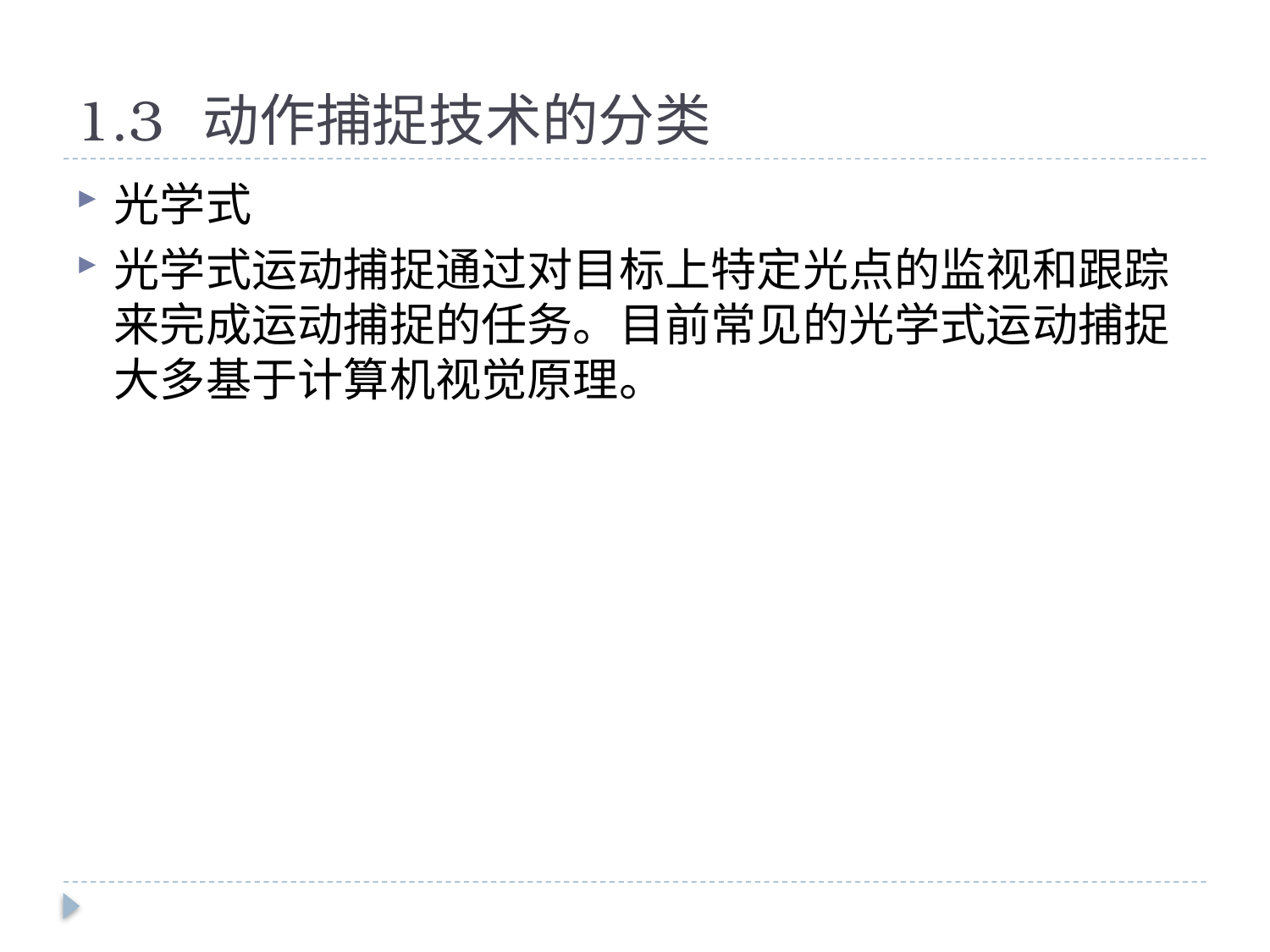

# 1.3	动作捕捉技术的分类
光学式
光学式运动捕捉通过对目标上特定光点的监视和跟踪来完成运动捕捉的任务。目前常见的光学式运动捕捉大多基于计算机视觉原理。